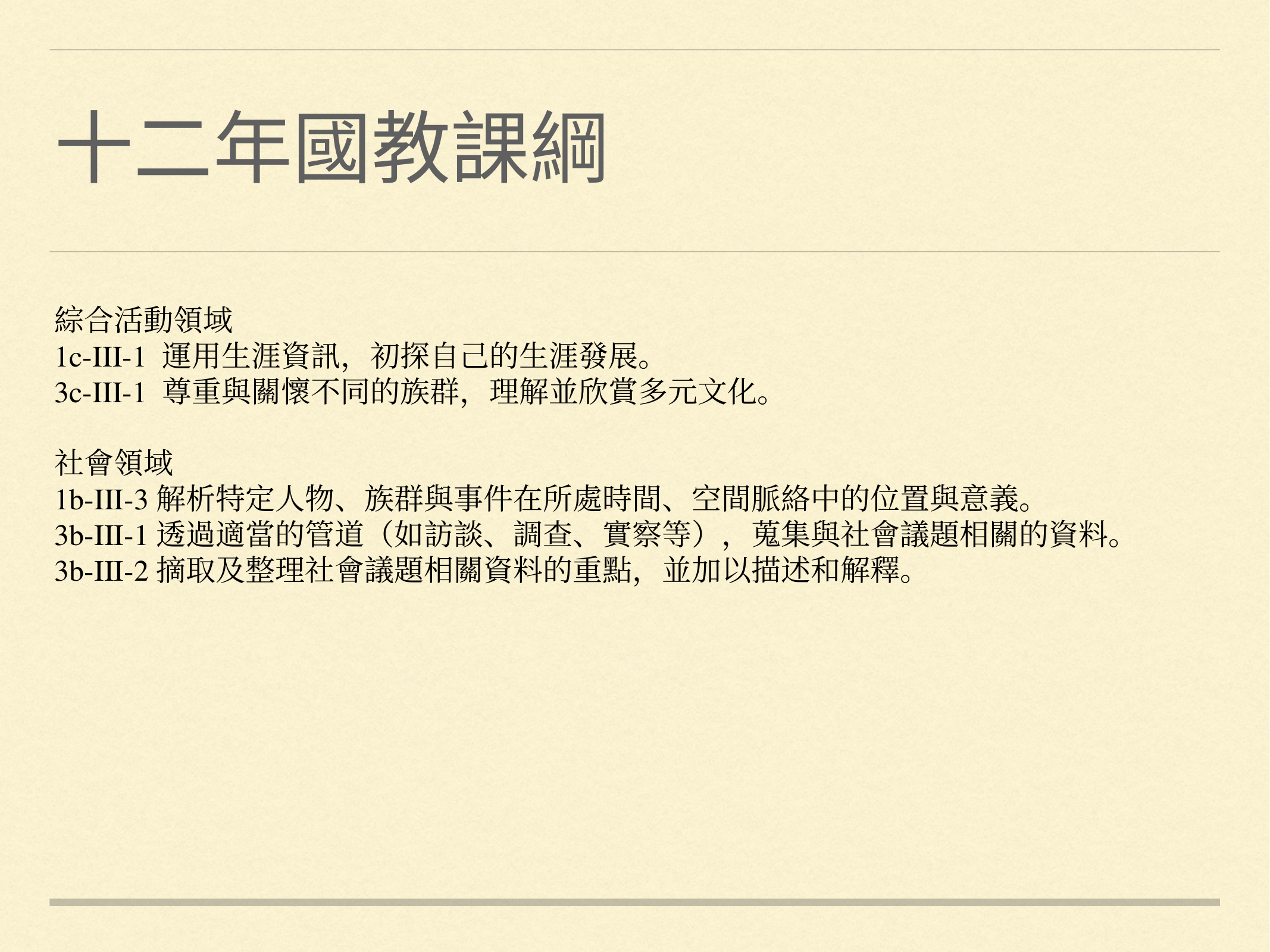

# 十二年國教課綱
綜合活動領域
1c-III-1 運用生涯資訊，初探自己的生涯發展。
3c-III-1 尊重與關懷不同的族群，理解並欣賞多元文化。

社會領域
1b-III-3解析特定人物、族群與事件在所處時間、空間脈絡中的位置與意義。
3b-III-1透過適當的管道（如訪談、調查、實察等），蒐集與社會議題相關的資料。
3b-III-2摘取及整理社會議題相關資料的重點，並加以描述和解釋。